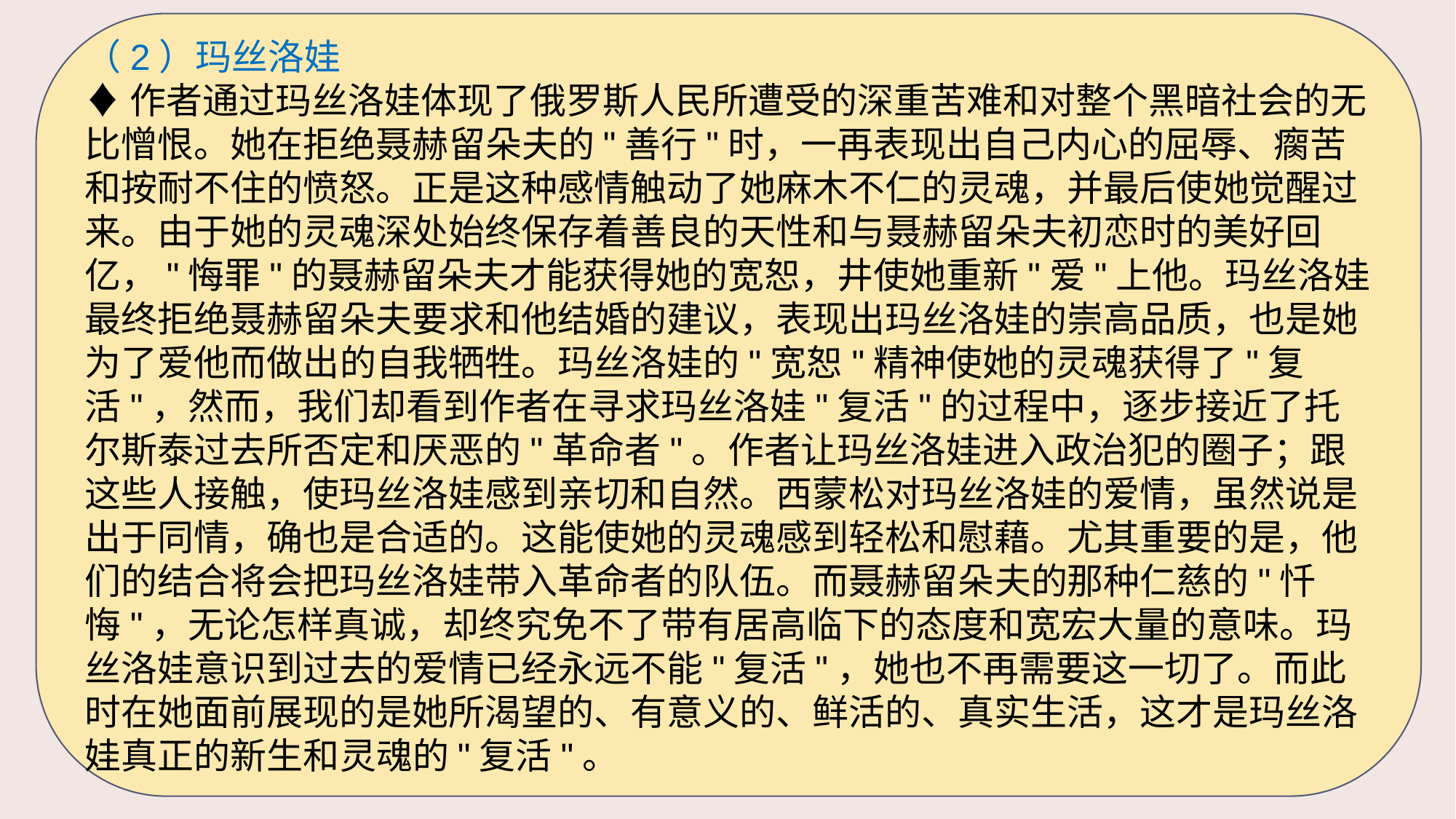

（2）玛丝洛娃
♦作者通过玛丝洛娃体现了俄罗斯人民所遭受的深重苦难和对整个黑暗社会的无比憎恨。她在拒绝聂赫留朵夫的"善行"时，一再表现出自己内心的屈辱、瘸苦和按耐不住的愤怒。正是这种感情触动了她麻木不仁的灵魂，并最后使她觉醒过来。由于她的灵魂深处始终保存着善良的天性和与聂赫留朵夫初恋时的美好回亿，"悔罪"的聂赫留朵夫才能获得她的宽恕，井使她重新"爱"上他。玛丝洛娃最终拒绝聂赫留朵夫要求和他结婚的建议，表现出玛丝洛娃的崇高品质，也是她为了爱他而做出的自我牺牲。玛丝洛娃的"宽恕"精神使她的灵魂获得了"复活"，然而，我们却看到作者在寻求玛丝洛娃"复活"的过程中，逐步接近了托尔斯泰过去所否定和厌恶的"革命者"。作者让玛丝洛娃进入政治犯的圈子；跟这些人接触，使玛丝洛娃感到亲切和自然。西蒙松对玛丝洛娃的爱情，虽然说是出于同情，确也是合适的。这能使她的灵魂感到轻松和慰藉。尤其重要的是，他们的结合将会把玛丝洛娃带入革命者的队伍。而聂赫留朵夫的那种仁慈的"忏悔"，无论怎样真诚，却终究免不了带有居高临下的态度和宽宏大量的意味。玛丝洛娃意识到过去的爱情已经永远不能"复活"，她也不再需要这一切了。而此时在她面前展现的是她所渴望的、有意义的、鲜活的、真实生活，这才是玛丝洛娃真正的新生和灵魂的"复活"。